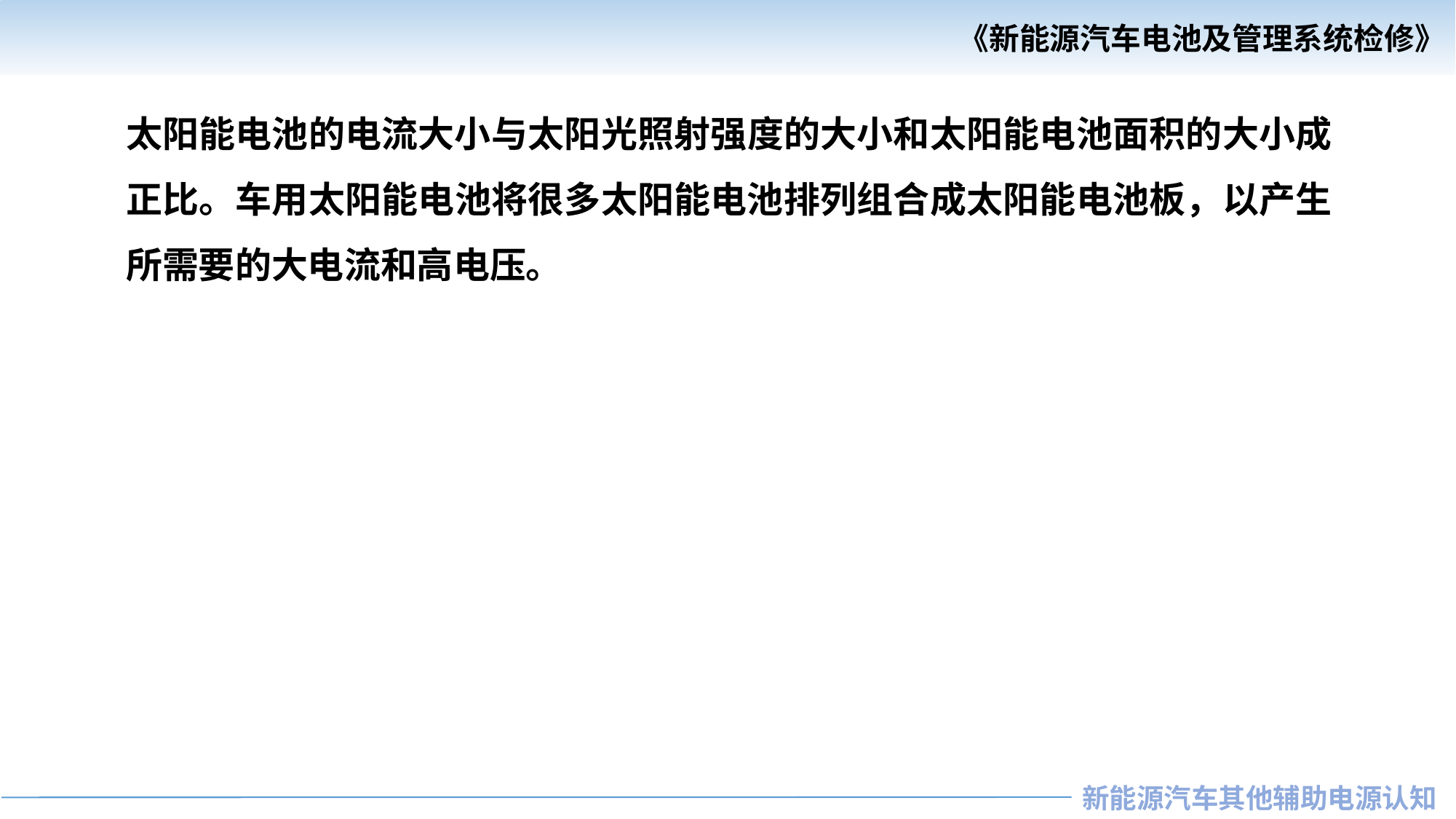

太阳能电池的电流大小与太阳光照射强度的大小和太阳能电池面积的大小成正比。车用太阳能电池将很多太阳能电池排列组合成太阳能电池板，以产生所需要的大电流和高电压。